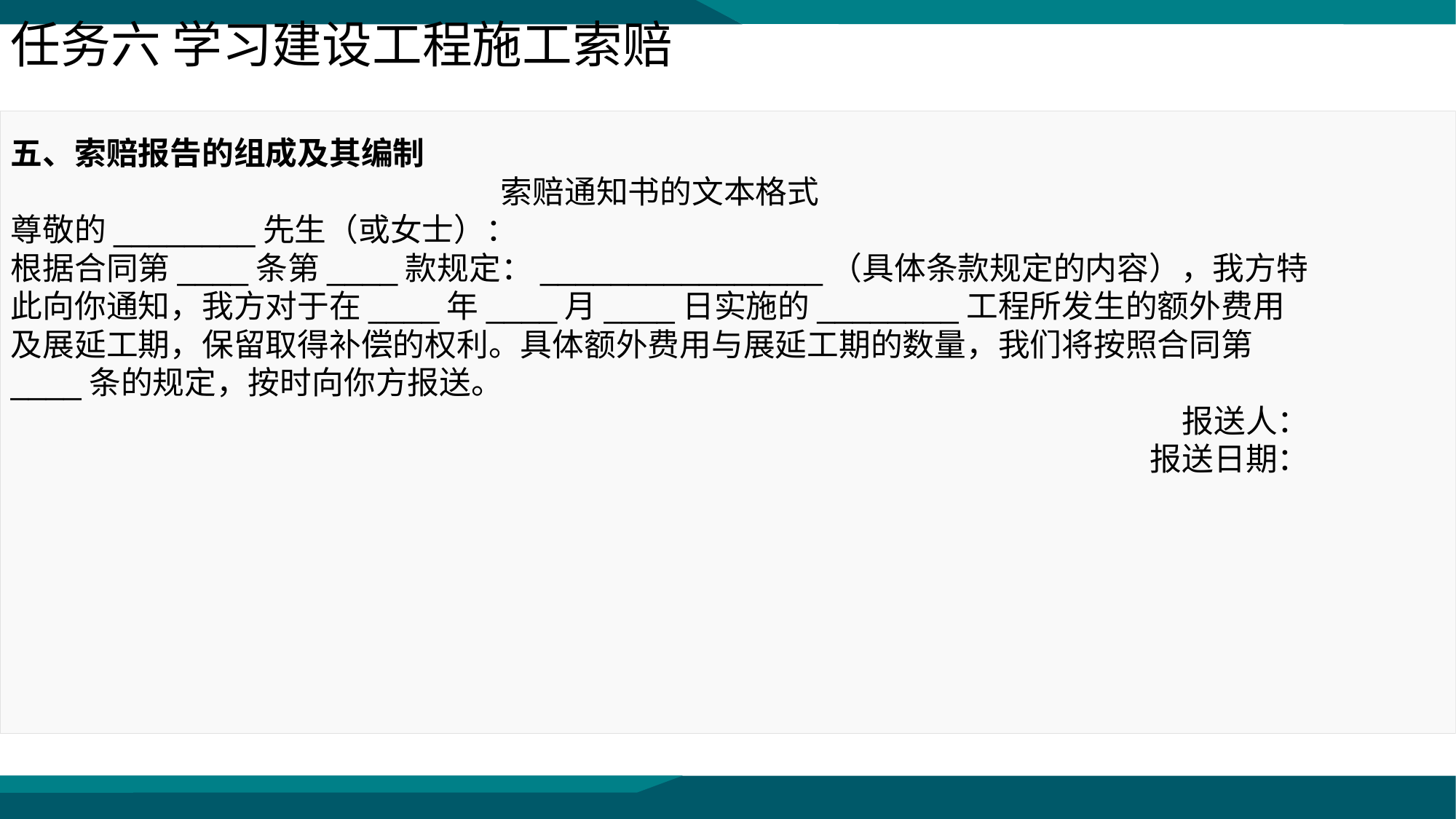

任务六 学习建设工程施工索赔
五、索赔报告的组成及其编制
索赔通知书的文本格式
尊敬的________先生（或女士）：
根据合同第____条第____款规定：________________（具体条款规定的内容），我方特此向你通知，我方对于在____年____月____日实施的________工程所发生的额外费用及展延工期，保留取得补偿的权利。具体额外费用与展延工期的数量，我们将按照合同第____条的规定，按时向你方报送。
报送人：
报送日期：